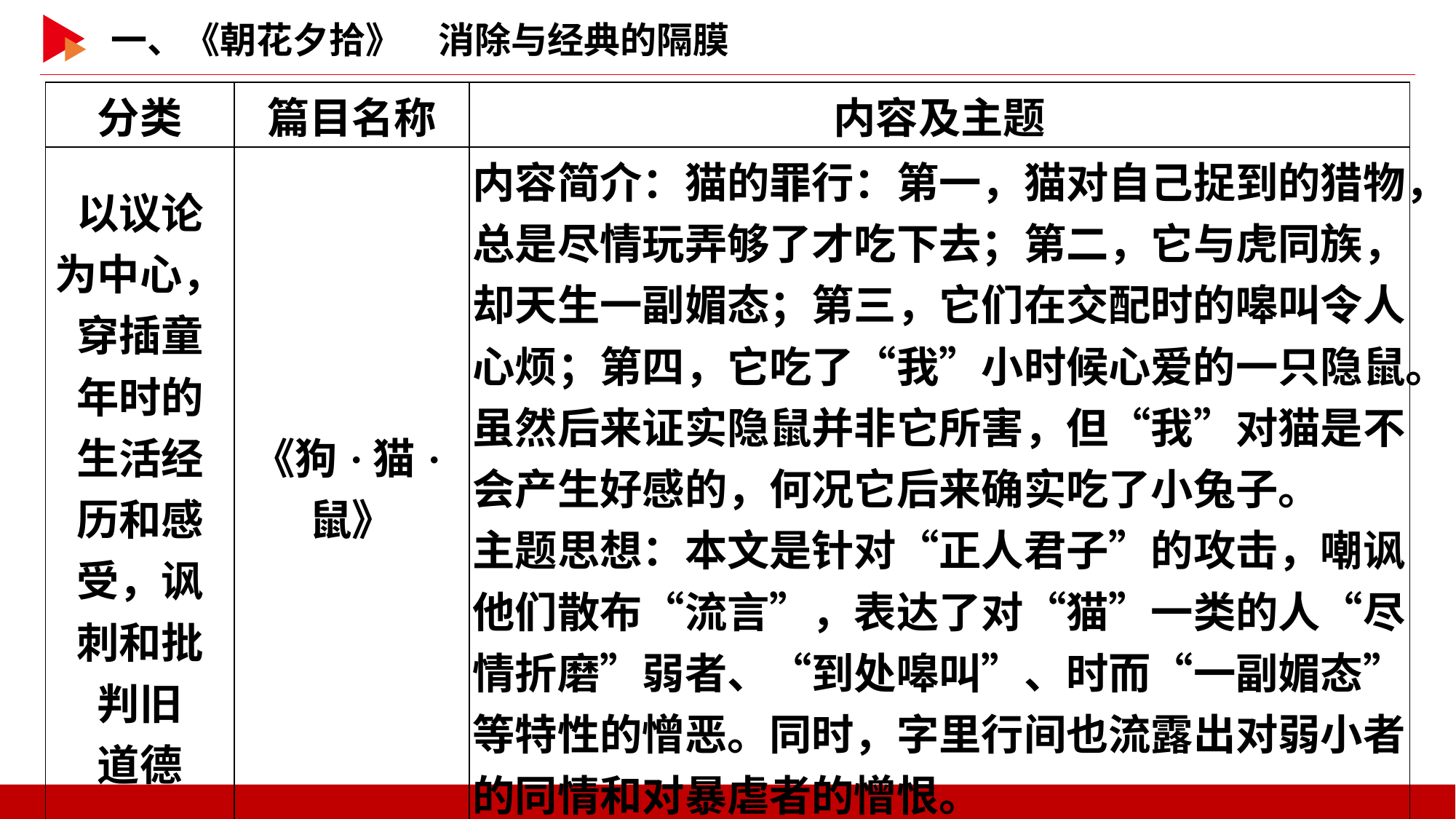

| 分类 | 篇目名称 | 内容及主题 |
| --- | --- | --- |
| 以议论 为中心， 穿插童 年时的 生活经 历和感 受，讽 刺和批 判旧 道德 | 《狗·猫·鼠》 | 内容简介：猫的罪行：第一，猫对自己捉到的猎物，总是尽情玩弄够了才吃下去；第二，它与虎同族，却天生一副媚态；第三，它们在交配时的嗥叫令人心烦；第四，它吃了“我”小时候心爱的一只隐鼠。虽然后来证实隐鼠并非它所害，但“我”对猫是不会产生好感的，何况它后来确实吃了小兔子。 主题思想：本文是针对“正人君子”的攻击，嘲讽他们散布“流言”，表达了对“猫”一类的人“尽情折磨”弱者、“到处嗥叫”、时而“一副媚态”等特性的憎恶。同时，字里行间也流露出对弱小者的同情和对暴虐者的憎恨。 |